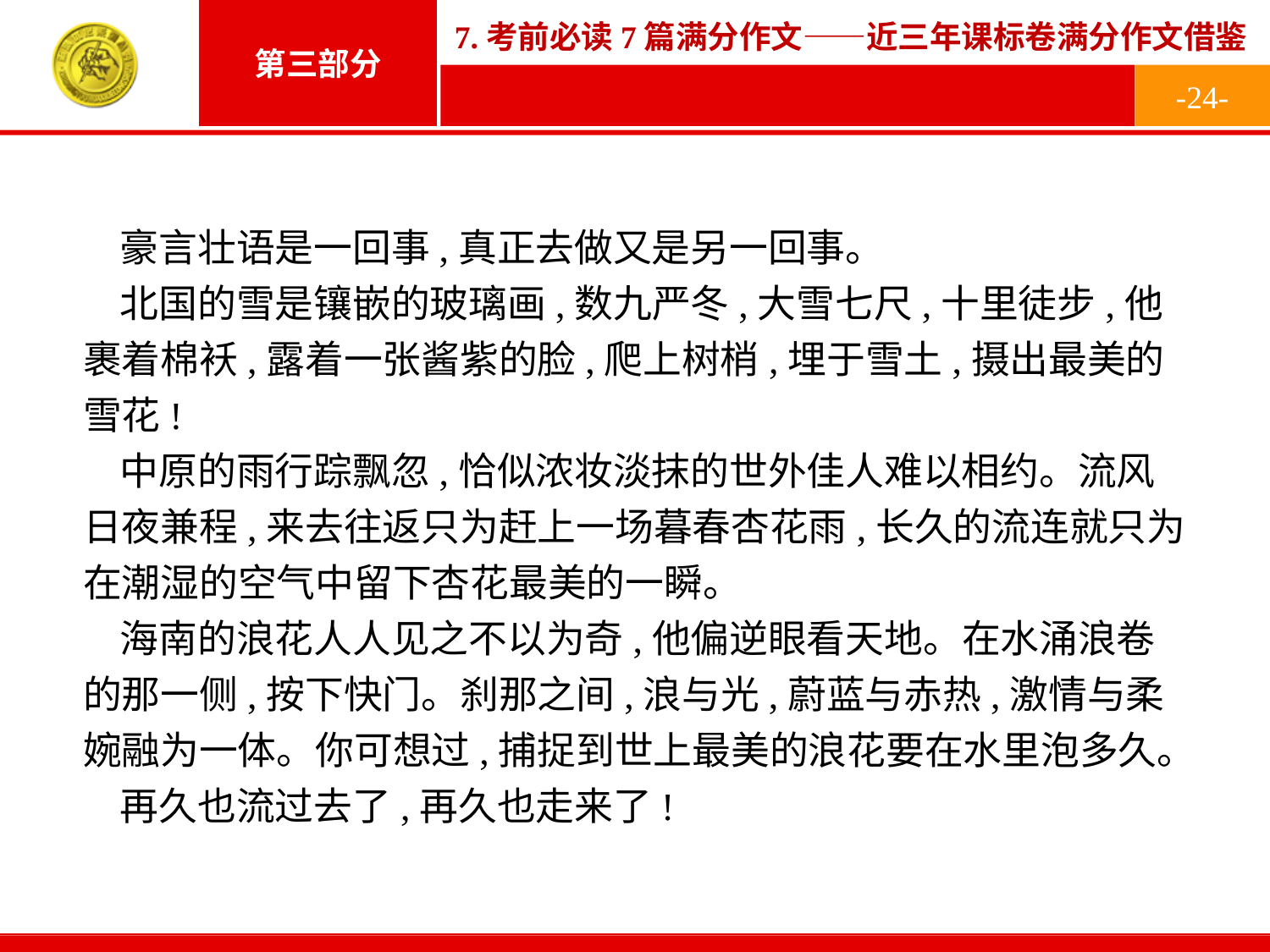

-24-
豪言壮语是一回事,真正去做又是另一回事。
北国的雪是镶嵌的玻璃画,数九严冬,大雪七尺,十里徒步,他裹着棉袄,露着一张酱紫的脸,爬上树梢,埋于雪土,摄出最美的雪花!
中原的雨行踪飘忽,恰似浓妆淡抹的世外佳人难以相约。流风日夜兼程,来去往返只为赶上一场暮春杏花雨,长久的流连就只为在潮湿的空气中留下杏花最美的一瞬。
海南的浪花人人见之不以为奇,他偏逆眼看天地。在水涌浪卷的那一侧,按下快门。刹那之间,浪与光,蔚蓝与赤热,激情与柔婉融为一体。你可想过,捕捉到世上最美的浪花要在水里泡多久。
再久也流过去了,再久也走来了!